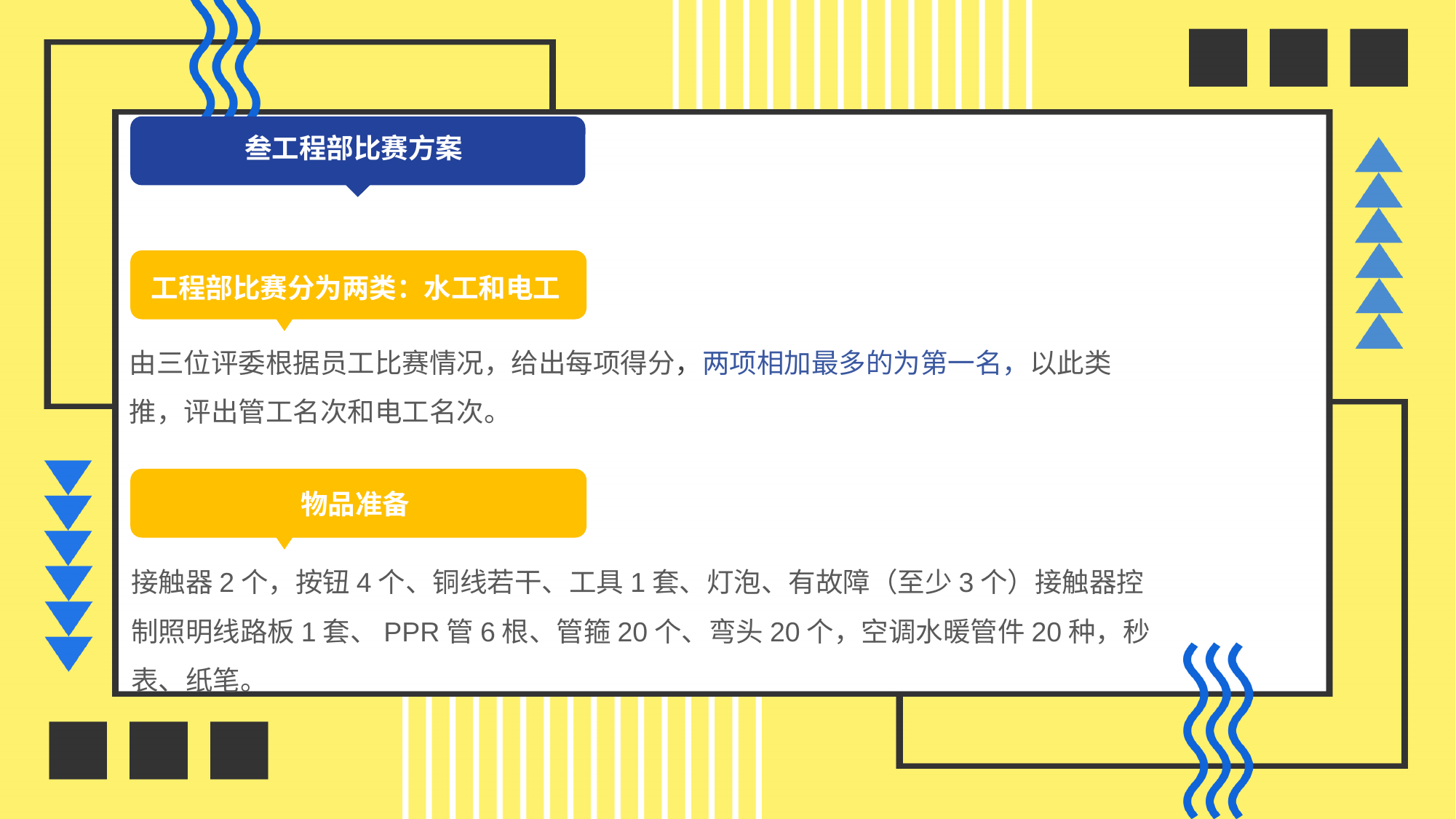

叁工程部比赛方案

工程部比赛分为两类：水工和电工
由三位评委根据员工比赛情况，给出每项得分，两项相加最多的为第一名，以此类推，评出管工名次和电工名次。

物品准备
接触器2个，按钮4个、铜线若干、工具1套、灯泡、有故障（至少3个）接触器控制照明线路板1套、PPR管6根、管箍20个、弯头20个，空调水暖管件20种，秒表、纸笔。